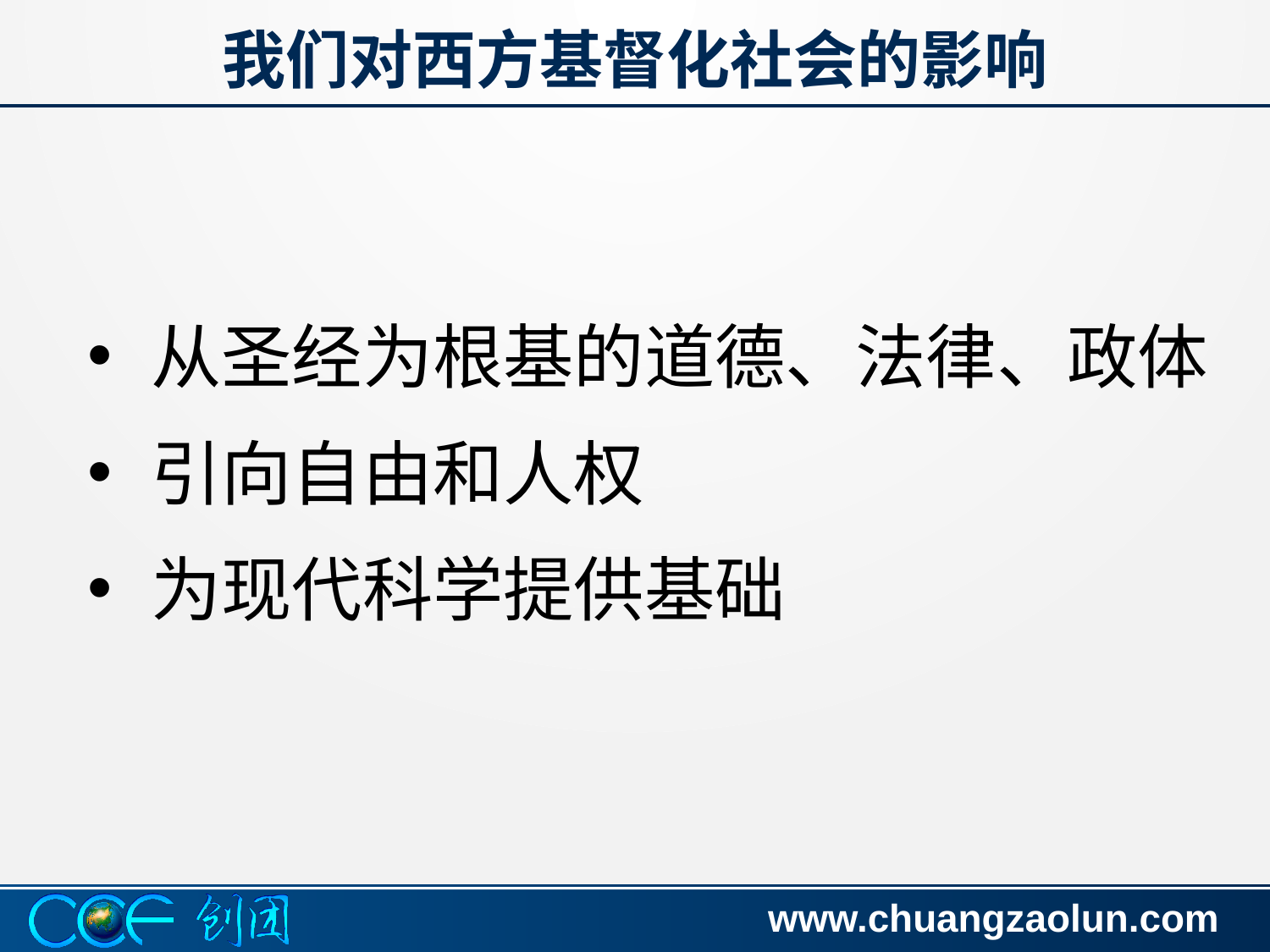

# 我们对西方基督化社会的影响
从圣经为根基的道德、法律、政体

引向自由和人权

为现代科学提供基础